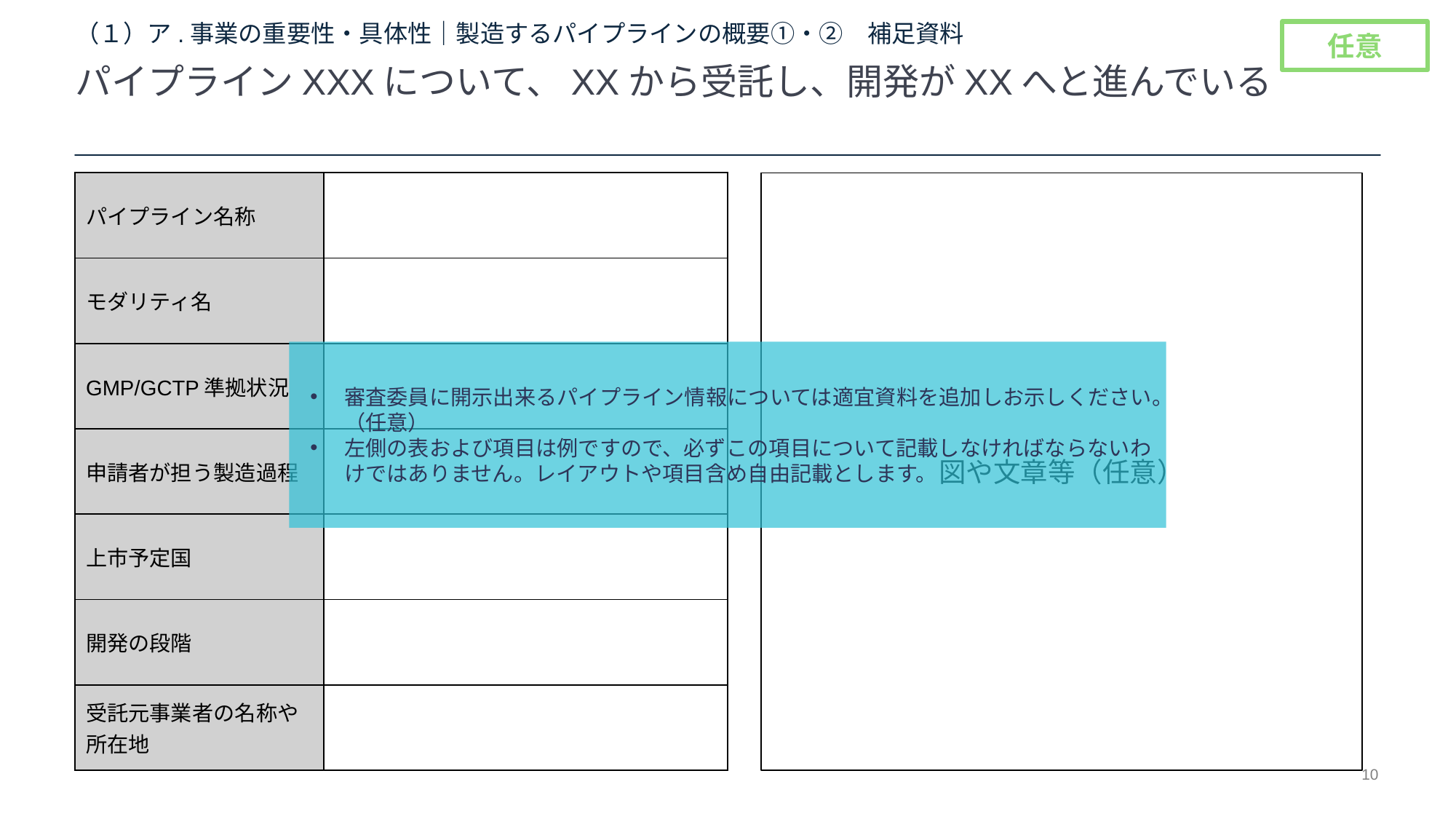

# （１）ア.事業の重要性・具体性｜製造するパイプラインの概要①・②　補足資料
任意
パイプラインXXXについて、XXから受託し、開発がXXへと進んでいる
| パイプライン名称 |  |
| --- | --- |
| モダリティ名 |  |
| GMP/GCTP準拠状況 |  |
| 申請者が担う製造過程 |  |
| 上市予定国 |  |
| 開発の段階 |  |
| 受託元事業者の名称や所在地 |  |
図や文章等（任意）
審査委員に開示出来るパイプライン情報については適宜資料を追加しお示しください。（任意）
左側の表および項目は例ですので、必ずこの項目について記載しなければならないわけではありません。レイアウトや項目含め自由記載とします。